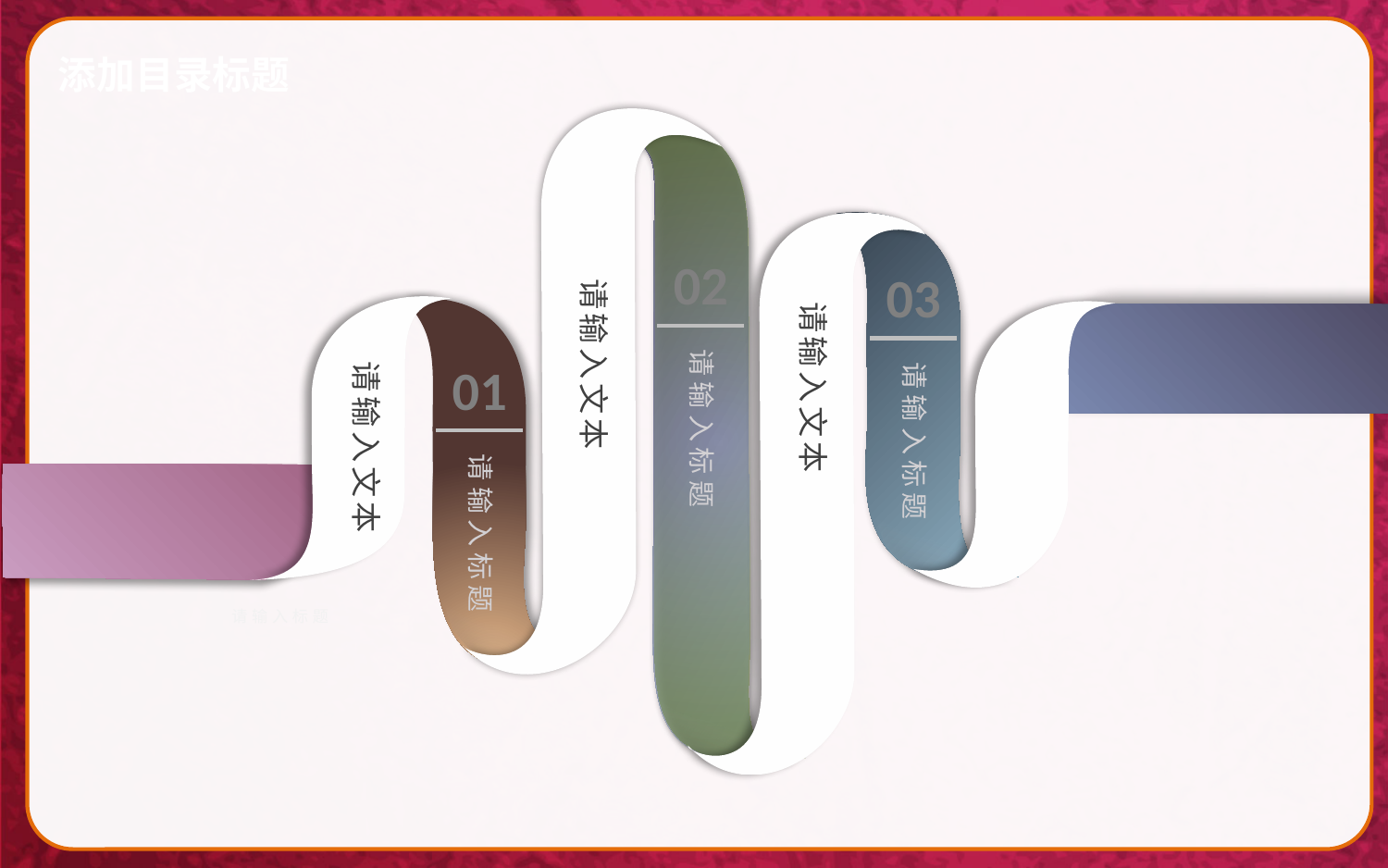

#
添加目录标题

02
请输入标题
03
请输入标题
请输入文本
请输入文本

请输入文本
01
请输入标题

请输入标题